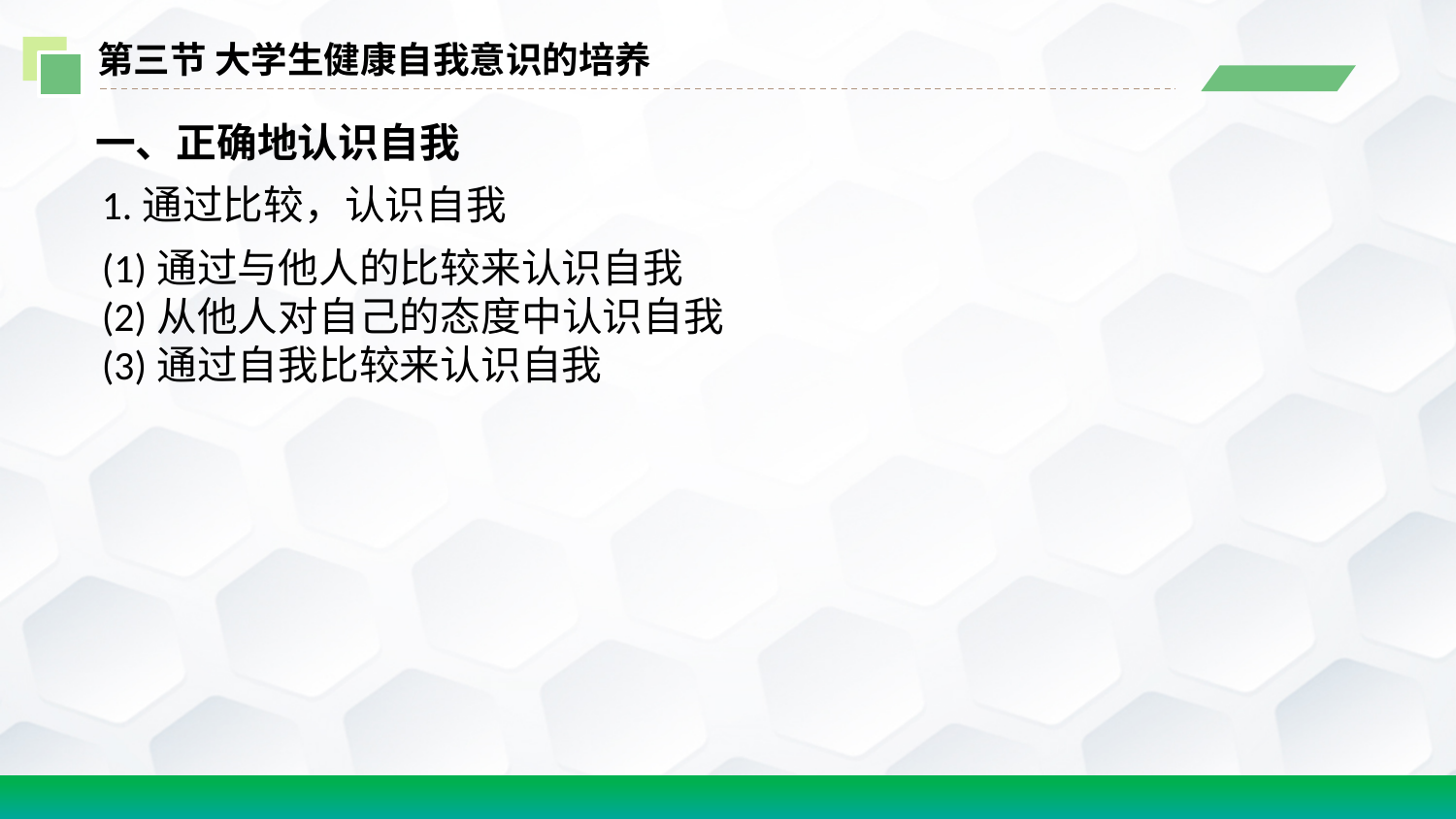

第三节 大学生健康自我意识的培养
一、正确地认识自我
1.通过比较，认识自我
(1)通过与他人的比较来认识自我
(2)从他人对自己的态度中认识自我
(3)通过自我比较来认识自我